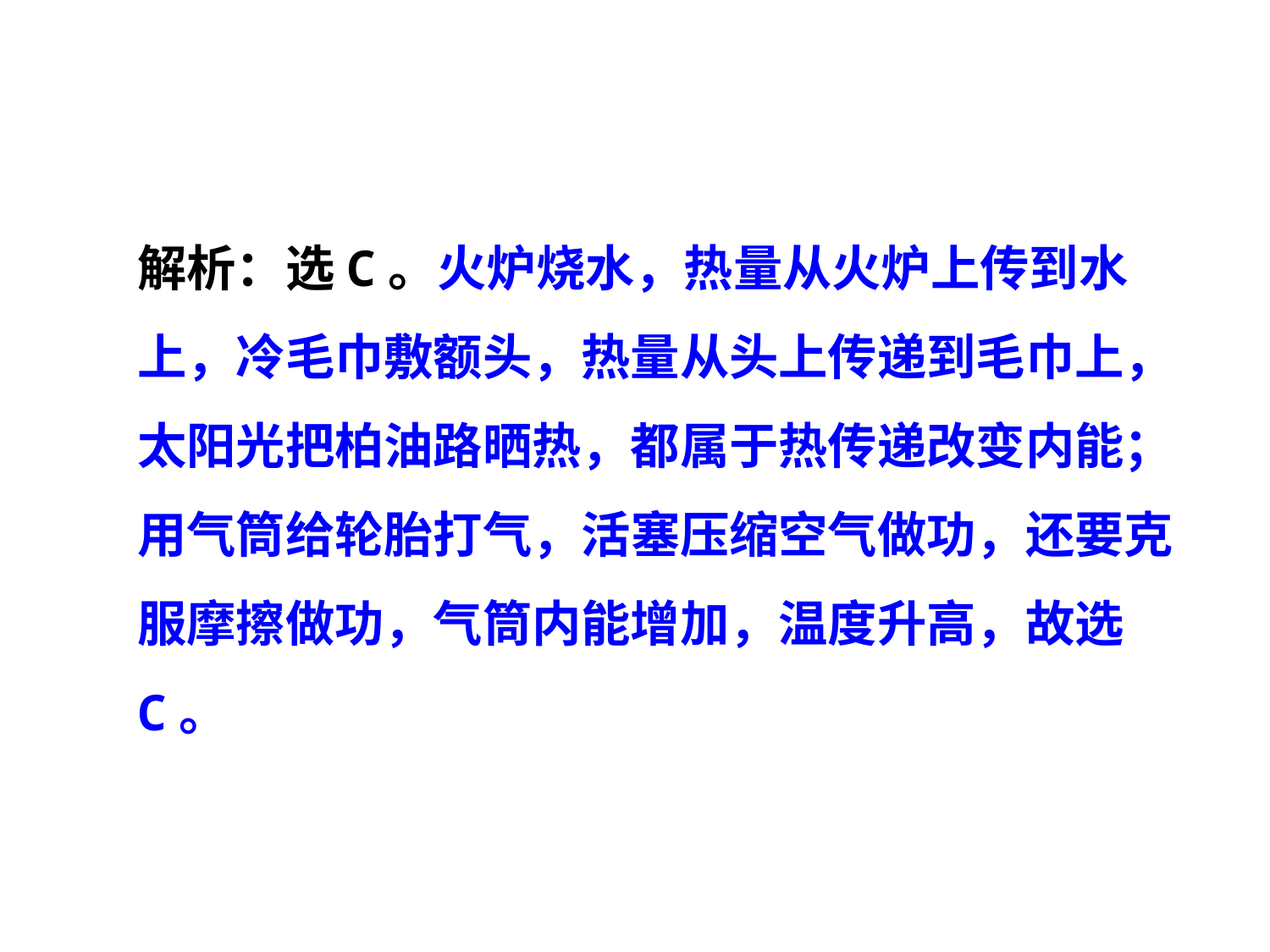

解析：选C。火炉烧水，热量从火炉上传到水上，冷毛巾敷额头，热量从头上传递到毛巾上，太阳光把柏油路晒热，都属于热传递改变内能；用气筒给轮胎打气，活塞压缩空气做功，还要克服摩擦做功，气筒内能增加，温度升高，故选C。